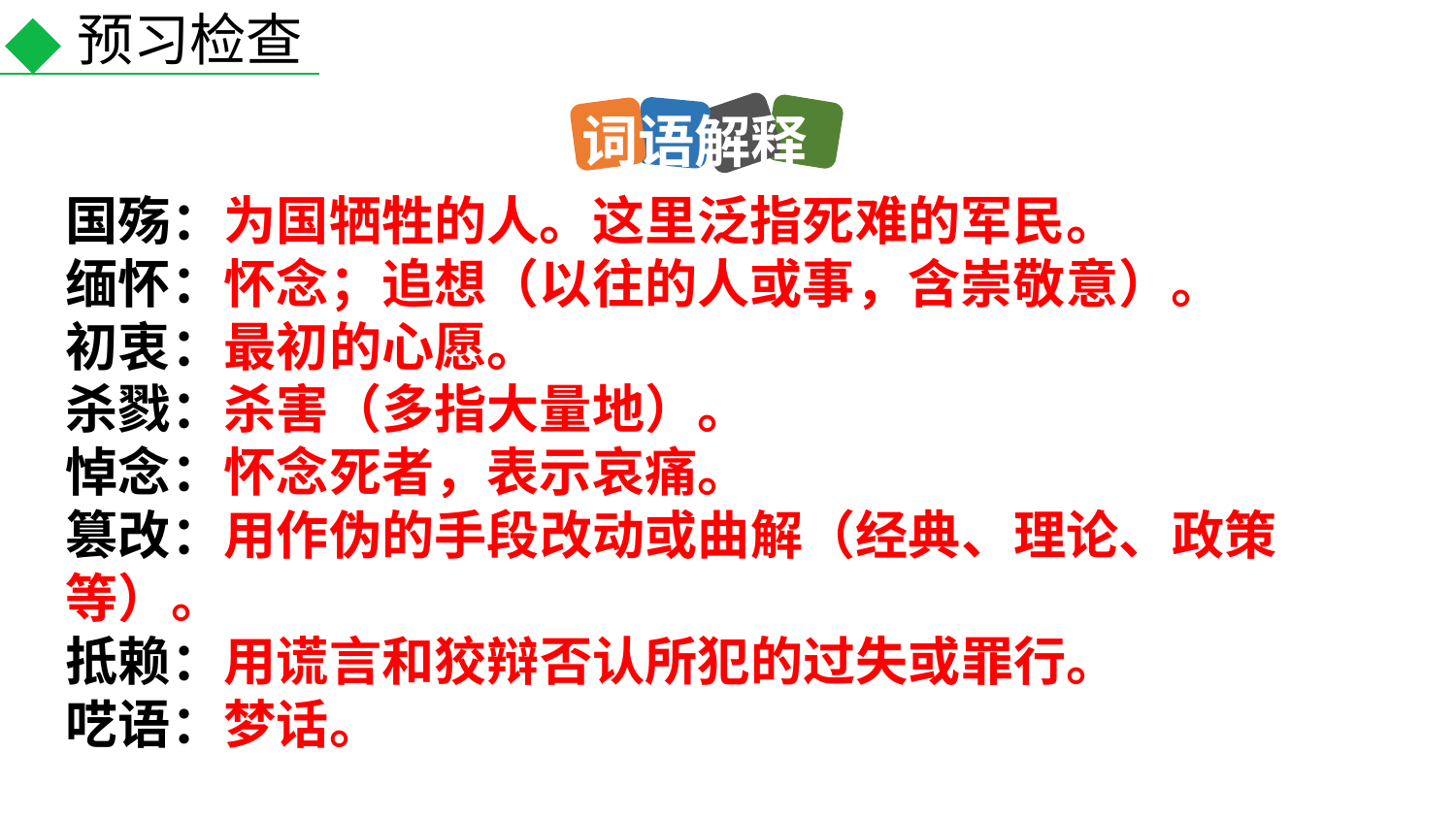

预习检查

词语解释

国殇：为国牺牲的人。这里泛指死难的军民。
缅怀：怀念；追想（以往的人或事，含崇敬意）。
初衷：最初的心愿。
杀戮：杀害（多指大量地）。
悼念：怀念死者，表示哀痛。
篡改：用作伪的手段改动或曲解（经典、理论、政策等）。
抵赖：用谎言和狡辩否认所犯的过失或罪行。
呓语：梦话。